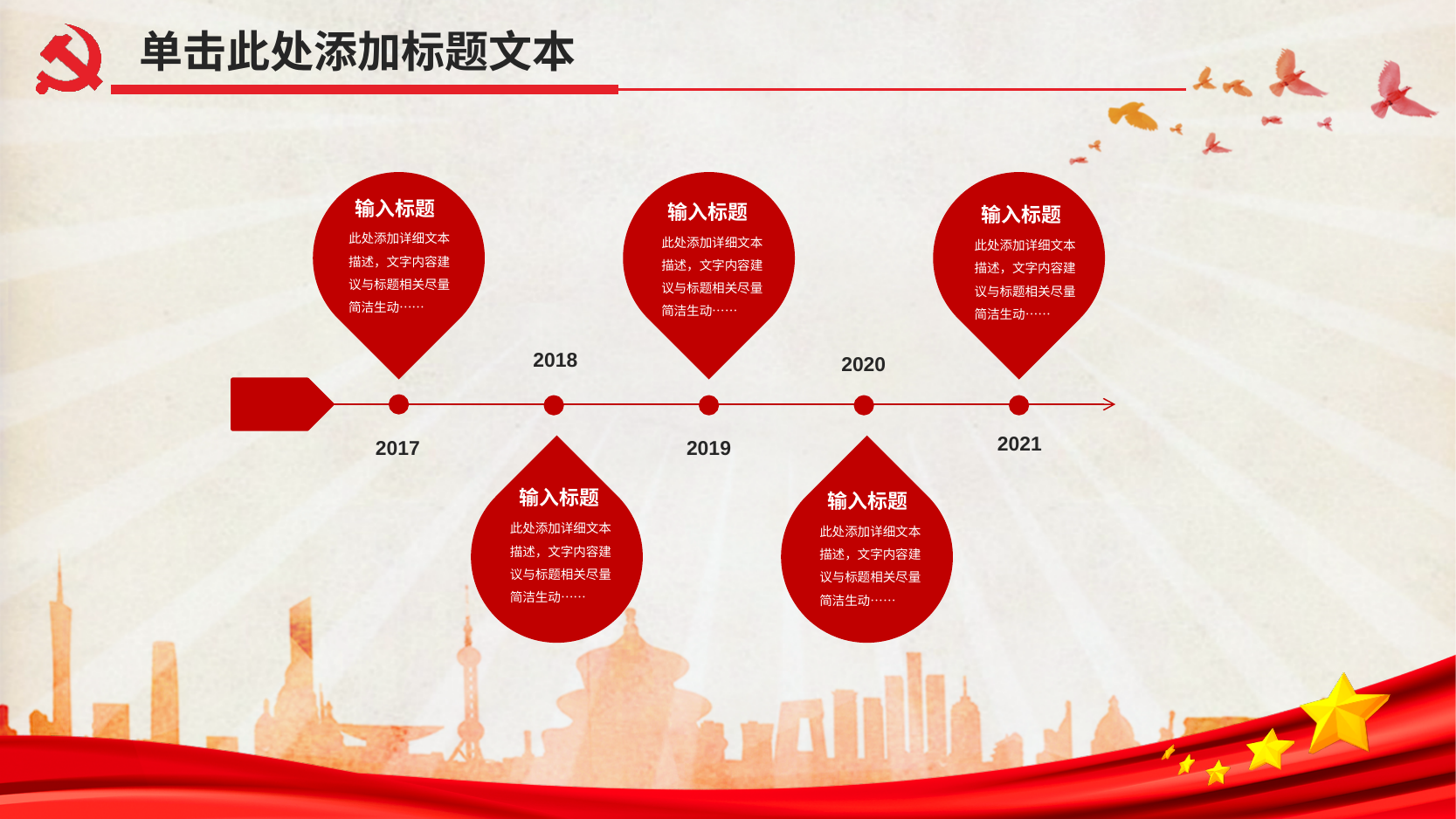

单击此处添加标题文本

输入标题
此处添加详细文本描述，文字内容建议与标题相关尽量简洁生动……

输入标题
此处添加详细文本描述，文字内容建议与标题相关尽量简洁生动……

输入标题
此处添加详细文本描述，文字内容建议与标题相关尽量简洁生动……
2018
2020

2021
2017
2019

输入标题
此处添加详细文本描述，文字内容建议与标题相关尽量简洁生动……

输入标题
此处添加详细文本描述，文字内容建议与标题相关尽量简洁生动……